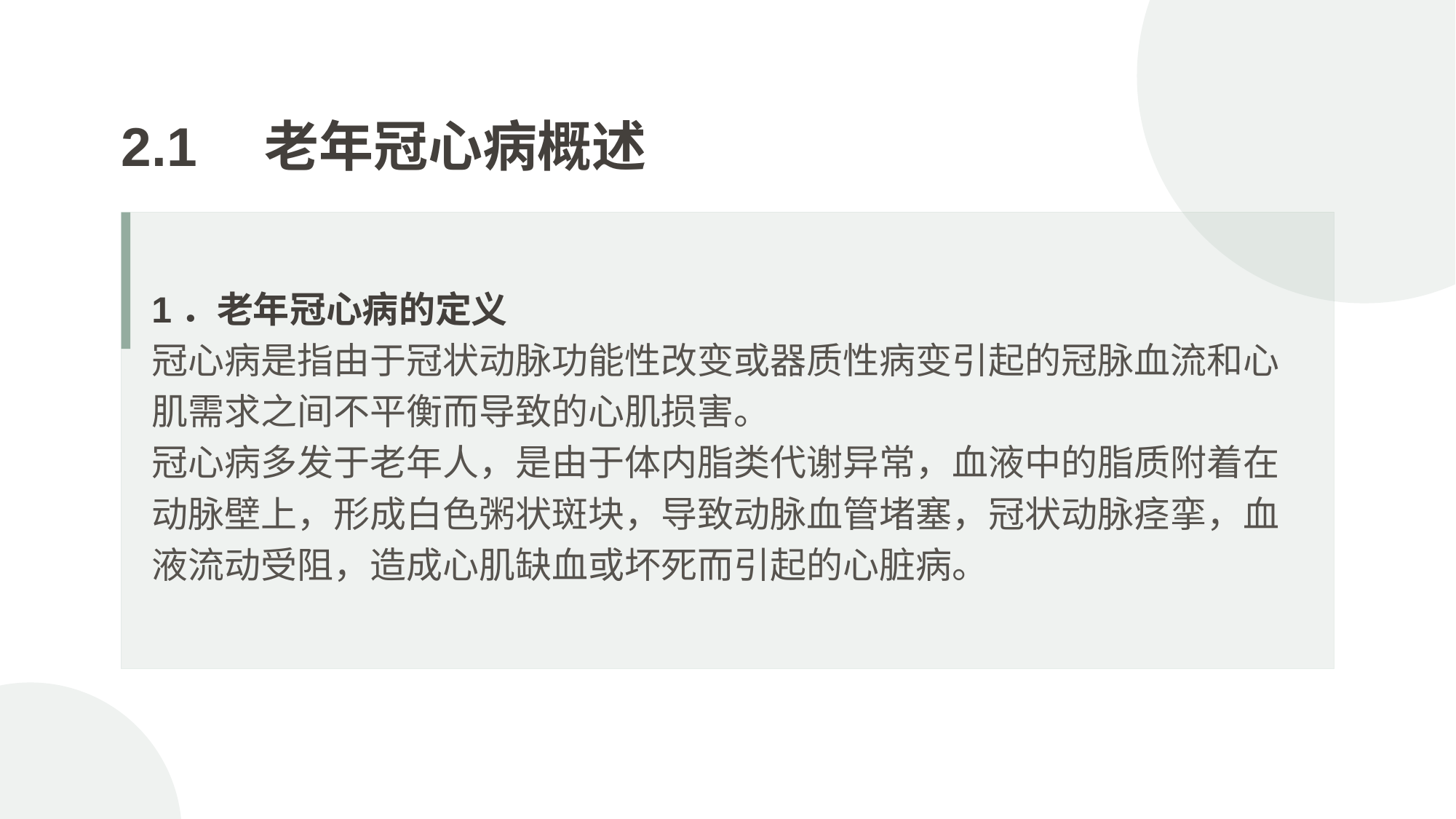

2.1　老年冠心病概述

1．老年冠心病的定义
冠心病是指由于冠状动脉功能性改变或器质性病变引起的冠脉血流和心肌需求之间不平衡而导致的心肌损害。
冠心病多发于老年人，是由于体内脂类代谢异常，血液中的脂质附着在动脉壁上，形成白色粥状斑块，导致动脉血管堵塞，冠状动脉痉挛，血液流动受阻，造成心肌缺血或坏死而引起的心脏病。